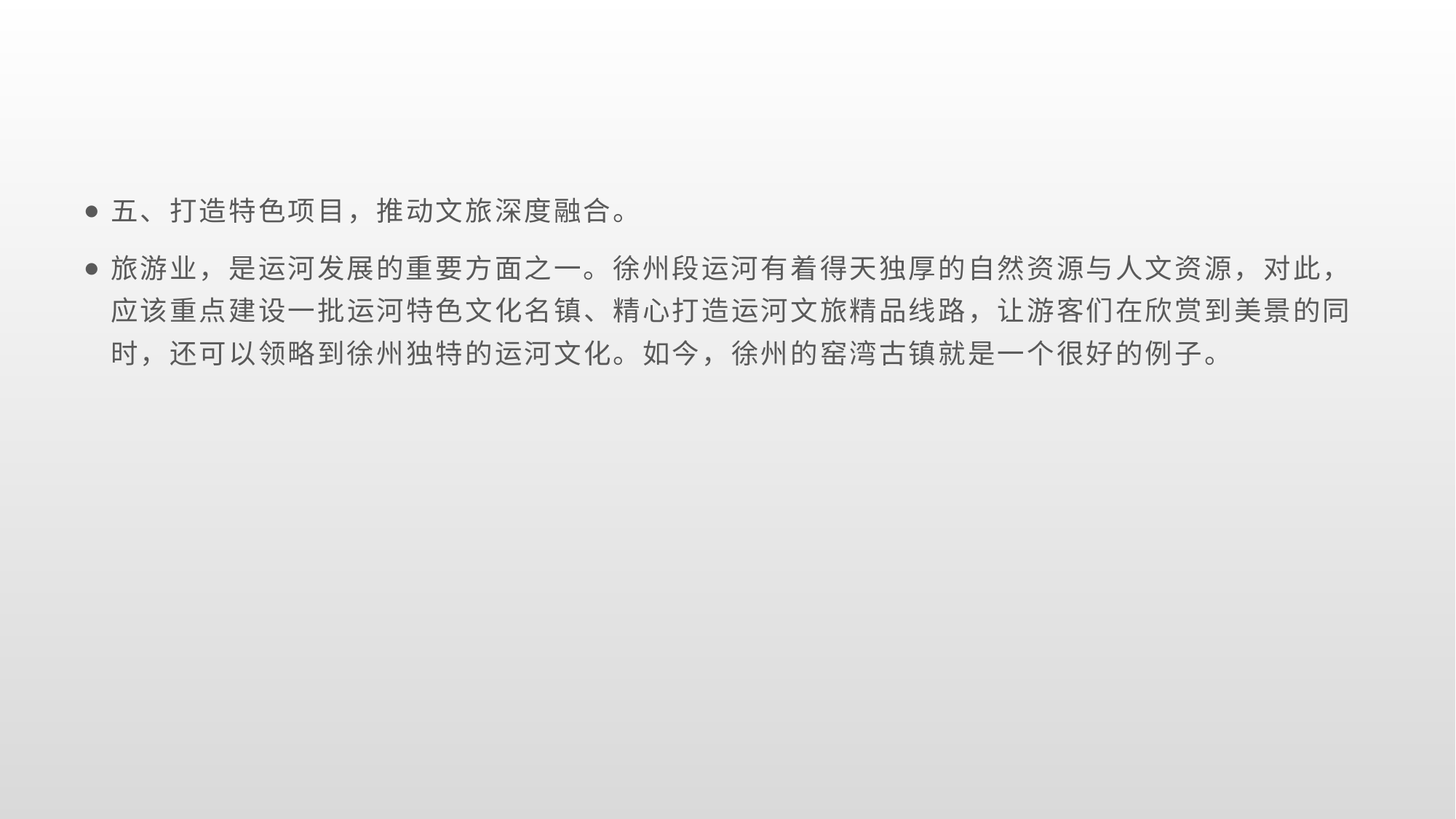

#
五、打造特色项目，推动文旅深度融合。
旅游业，是运河发展的重要方面之一。徐州段运河有着得天独厚的自然资源与人文资源，对此，应该重点建设一批运河特色文化名镇、精心打造运河文旅精品线路，让游客们在欣赏到美景的同时，还可以领略到徐州独特的运河文化。如今，徐州的窑湾古镇就是一个很好的例子。